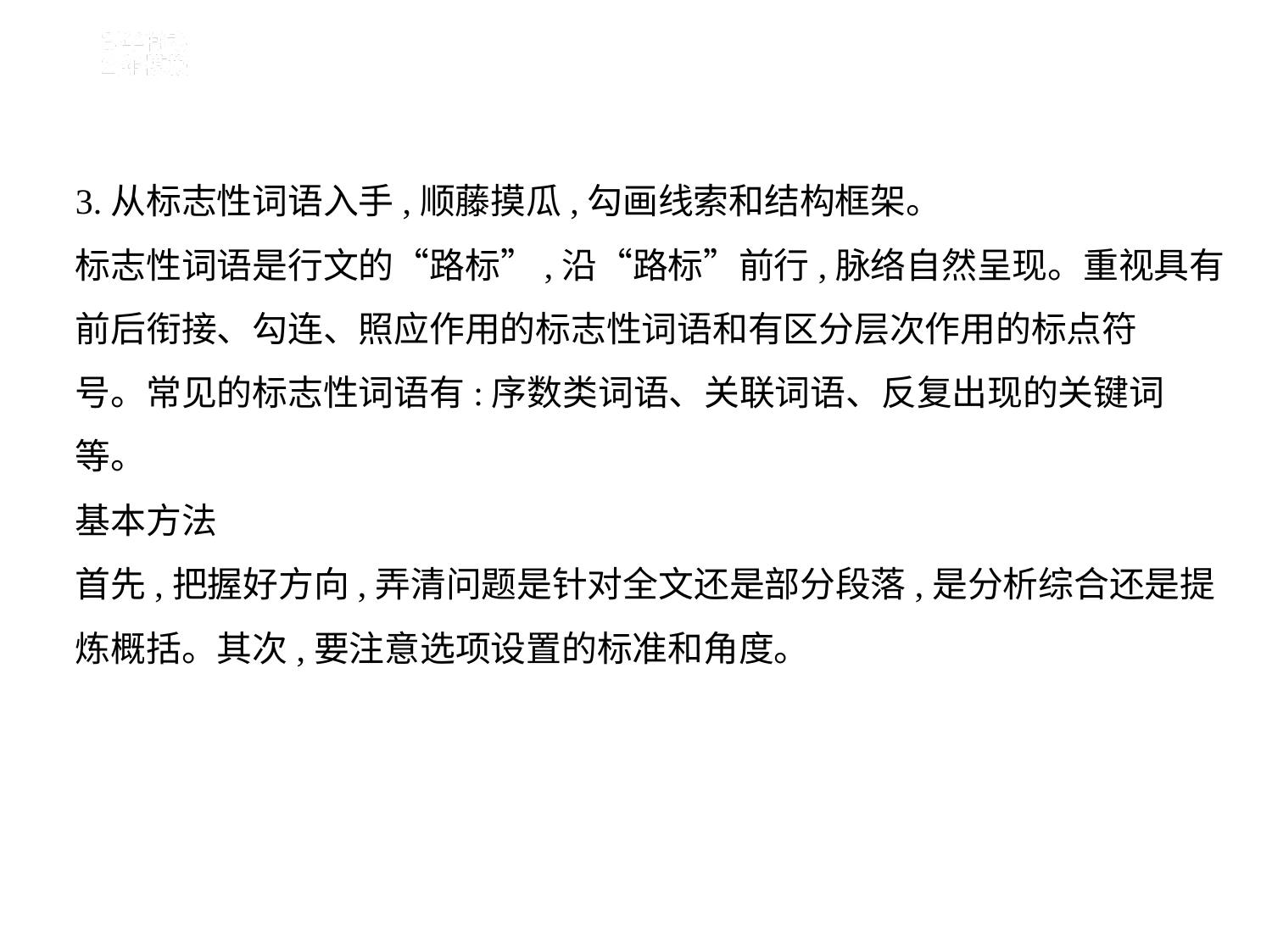

3.从标志性词语入手,顺藤摸瓜,勾画线索和结构框架。
标志性词语是行文的“路标”,沿“路标”前行,脉络自然呈现。重视具有
前后衔接、勾连、照应作用的标志性词语和有区分层次作用的标点符
号。常见的标志性词语有:序数类词语、关联词语、反复出现的关键词
等。
基本方法
首先,把握好方向,弄清问题是针对全文还是部分段落,是分析综合还是提
炼概括。其次,要注意选项设置的标准和角度。